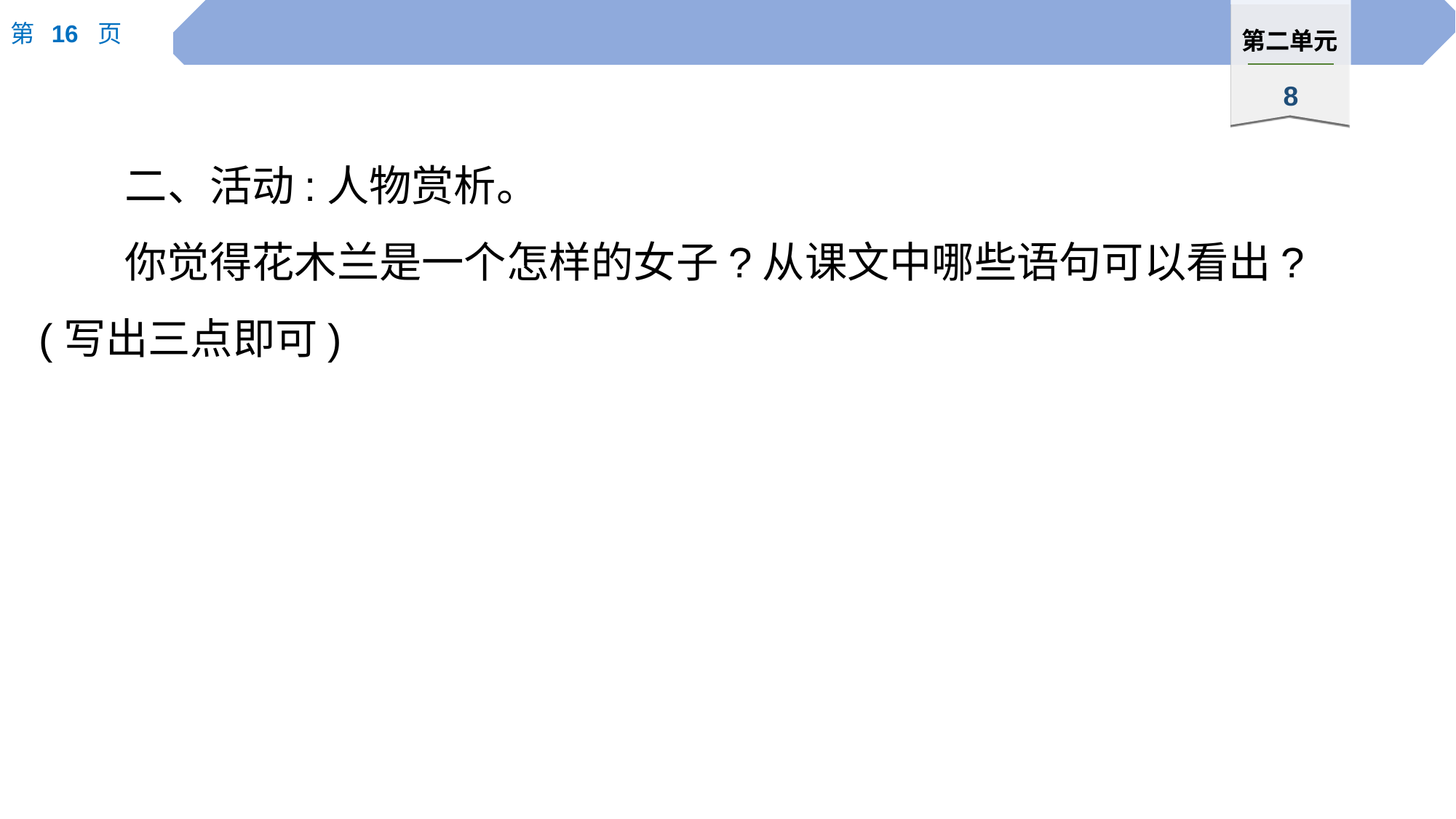

二、活动:人物赏析。
你觉得花木兰是一个怎样的女子?从课文中哪些语句可以看出?(写出三点即可)